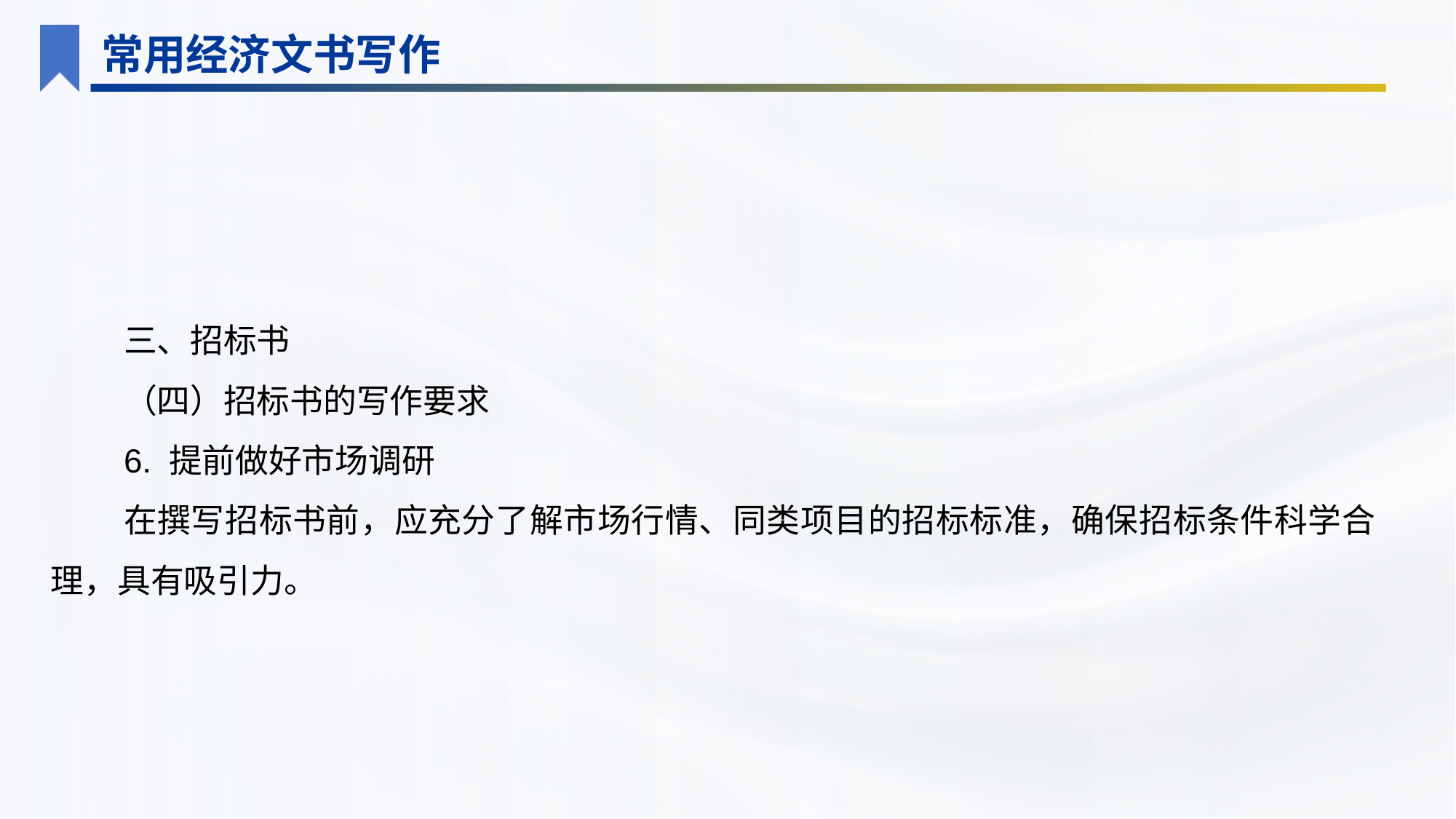

常用经济文书写作
三、招标书
（四）招标书的写作要求
6. 提前做好市场调研
在撰写招标书前，应充分了解市场行情、同类项目的招标标准，确保招标条件科学合理，具有吸引力。